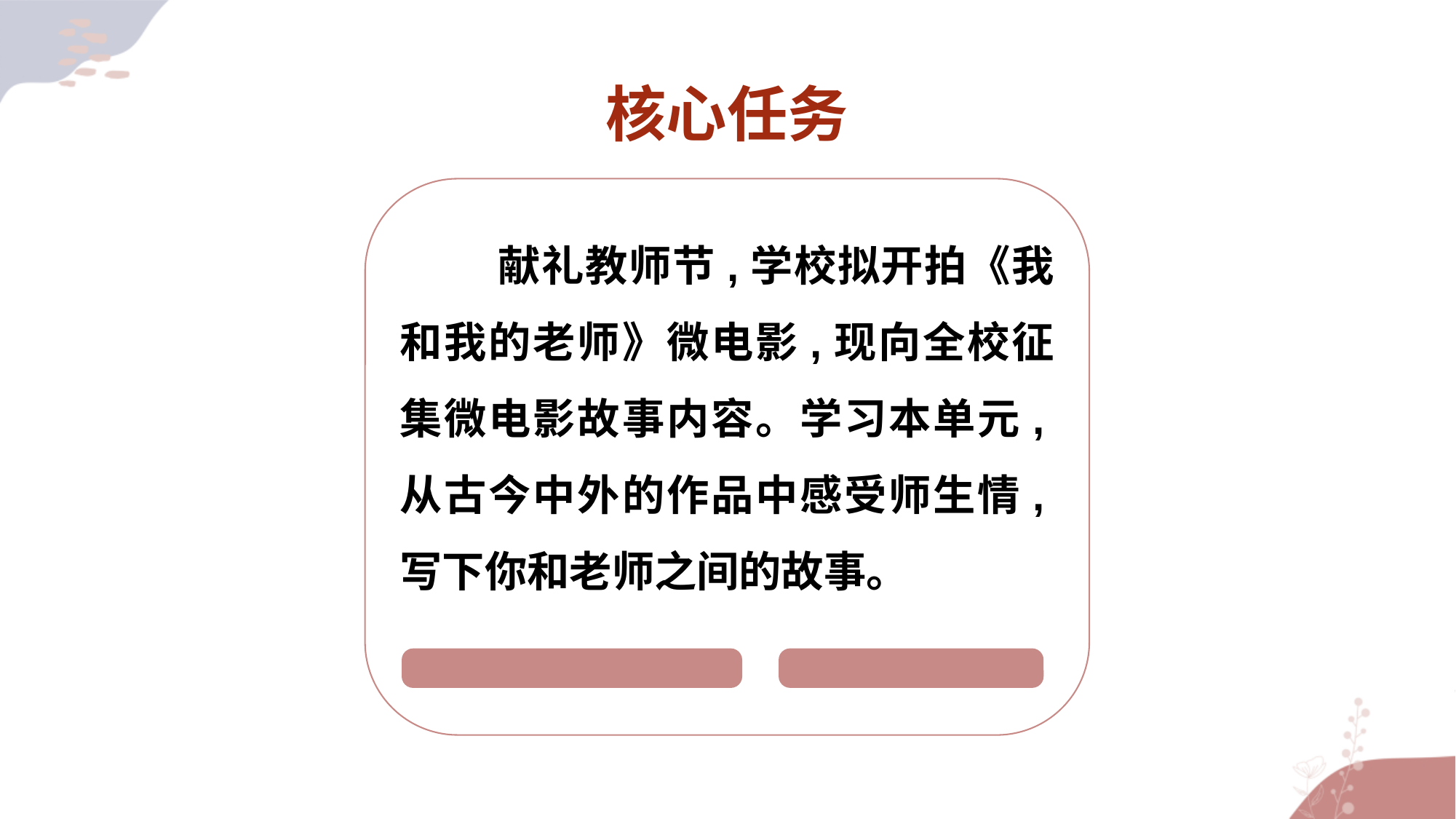

核心任务

   献礼教师节,学校拟开拍《我和我的老师》微电影,现向全校征集微电影故事内容。学习本单元,从古今中外的作品中感受师生情,写下你和老师之间的故事。